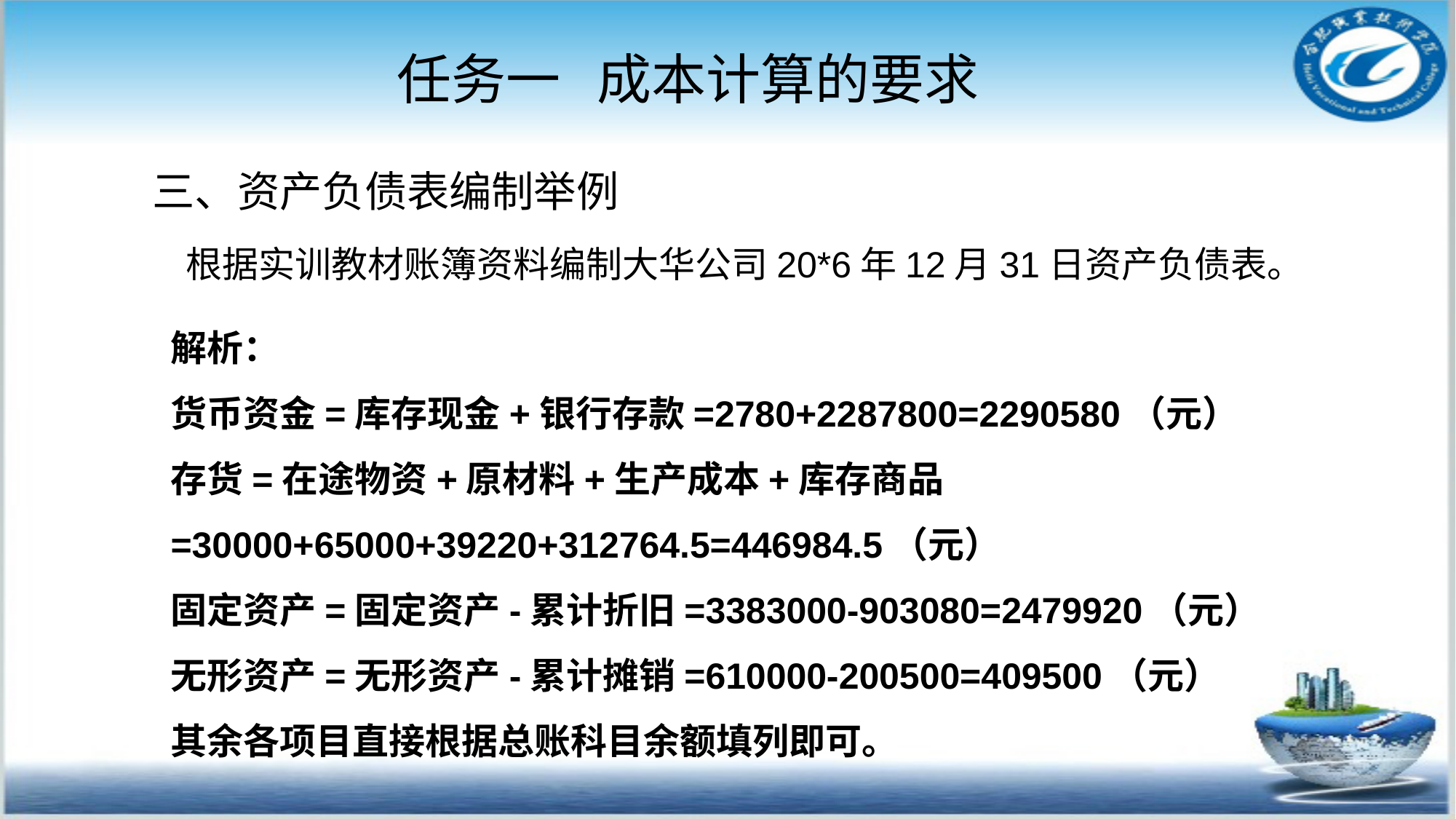

# 任务一   成本计算的要求
三、资产负债表编制举例
   根据实训教材账簿资料编制大华公司20*6年12月31日资产负债表。
解析：
货币资金=库存现金+银行存款=2780+2287800=2290580（元）
存货=在途物资+原材料+生产成本+库存商品=30000+65000+39220+312764.5=446984.5（元）
固定资产=固定资产-累计折旧=3383000-903080=2479920（元）
无形资产=无形资产-累计摊销=610000-200500=409500（元）
其余各项目直接根据总账科目余额填列即可。